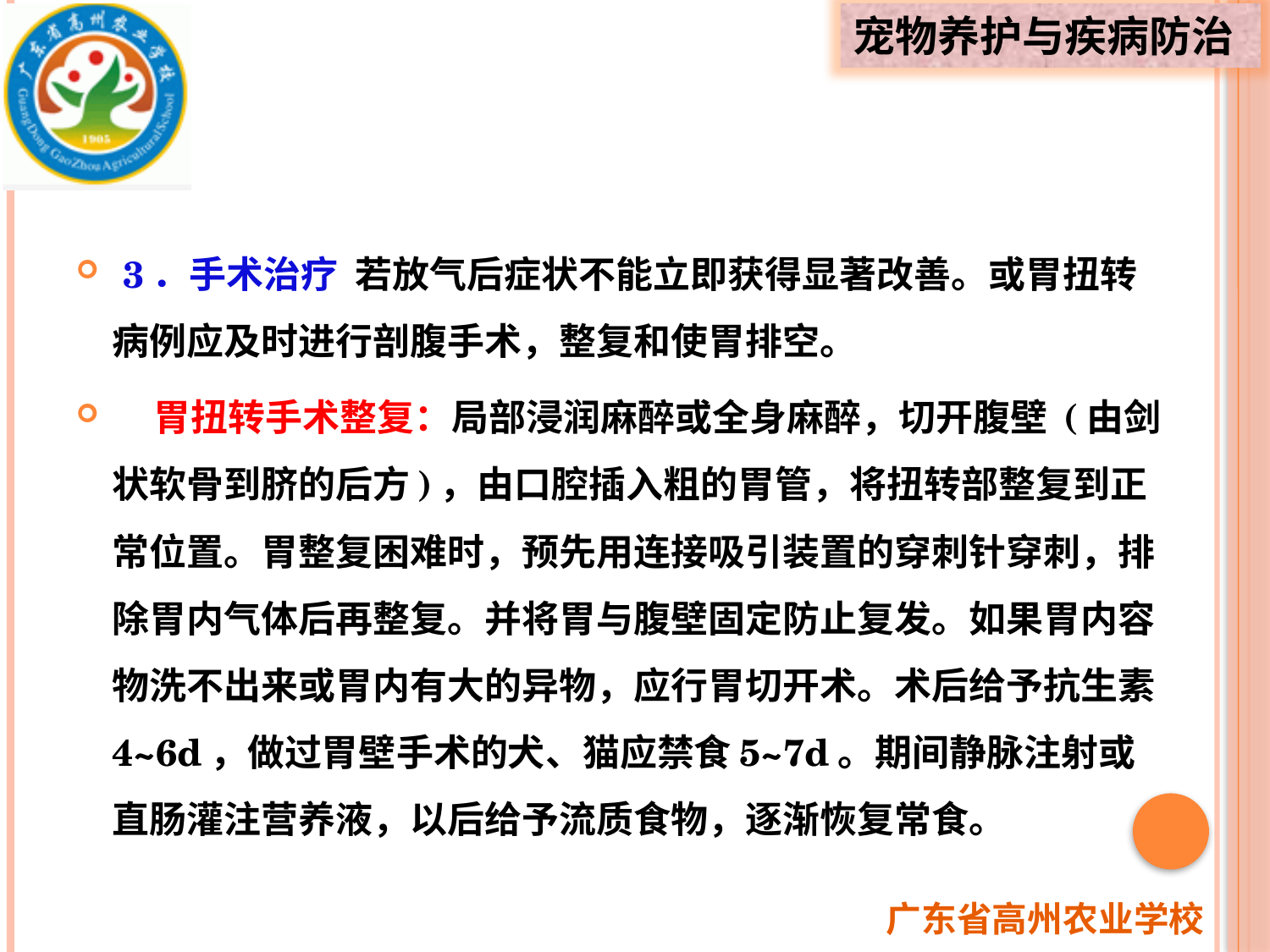

3．手术治疗  若放气后症状不能立即获得显著改善。或胃扭转病例应及时进行剖腹手术，整复和使胃排空。
    胃扭转手术整复：局部浸润麻醉或全身麻醉，切开腹壁 (由剑状软骨到脐的后方)，由口腔插入粗的胃管，将扭转部整复到正常位置。胃整复困难时，预先用连接吸引装置的穿刺针穿刺，排除胃内气体后再整复。并将胃与腹壁固定防止复发。如果胃内容物洗不出来或胃内有大的异物，应行胃切开术。术后给予抗生素4~6d，做过胃壁手术的犬、猫应禁食5~7d。期间静脉注射或直肠灌注营养液，以后给予流质食物，逐渐恢复常食。